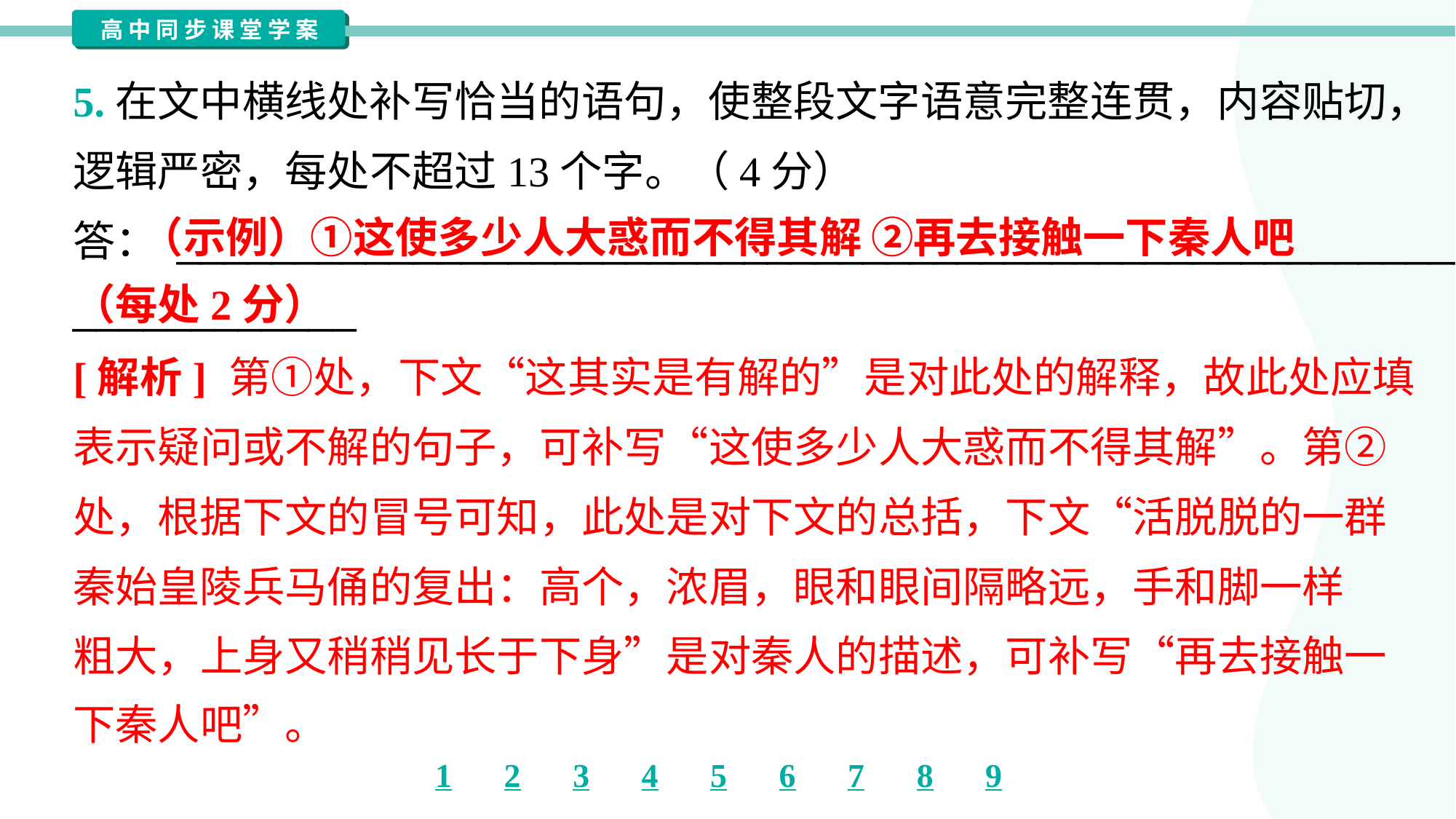

5.在文中横线处补写恰当的语句，使整段文字语意完整连贯，内容贴切，
逻辑严密，每处不超过13个字。（4分）
答： ________________________________________________________
____________
      （示例）①这使多少人大惑而不得其解 ②再去接触一下秦人吧
（每处2分）
[解析] 第①处，下文“这其实是有解的”是对此处的解释，故此处应填
表示疑问或不解的句子，可补写“这使多少人大惑而不得其解”。第②
处，根据下文的冒号可知，此处是对下文的总括，下文“活脱脱的一群
秦始皇陵兵马俑的复出：高个，浓眉，眼和眼间隔略远，手和脚一样
粗大，上身又稍稍见长于下身”是对秦人的描述，可补写“再去接触一
下秦人吧”。